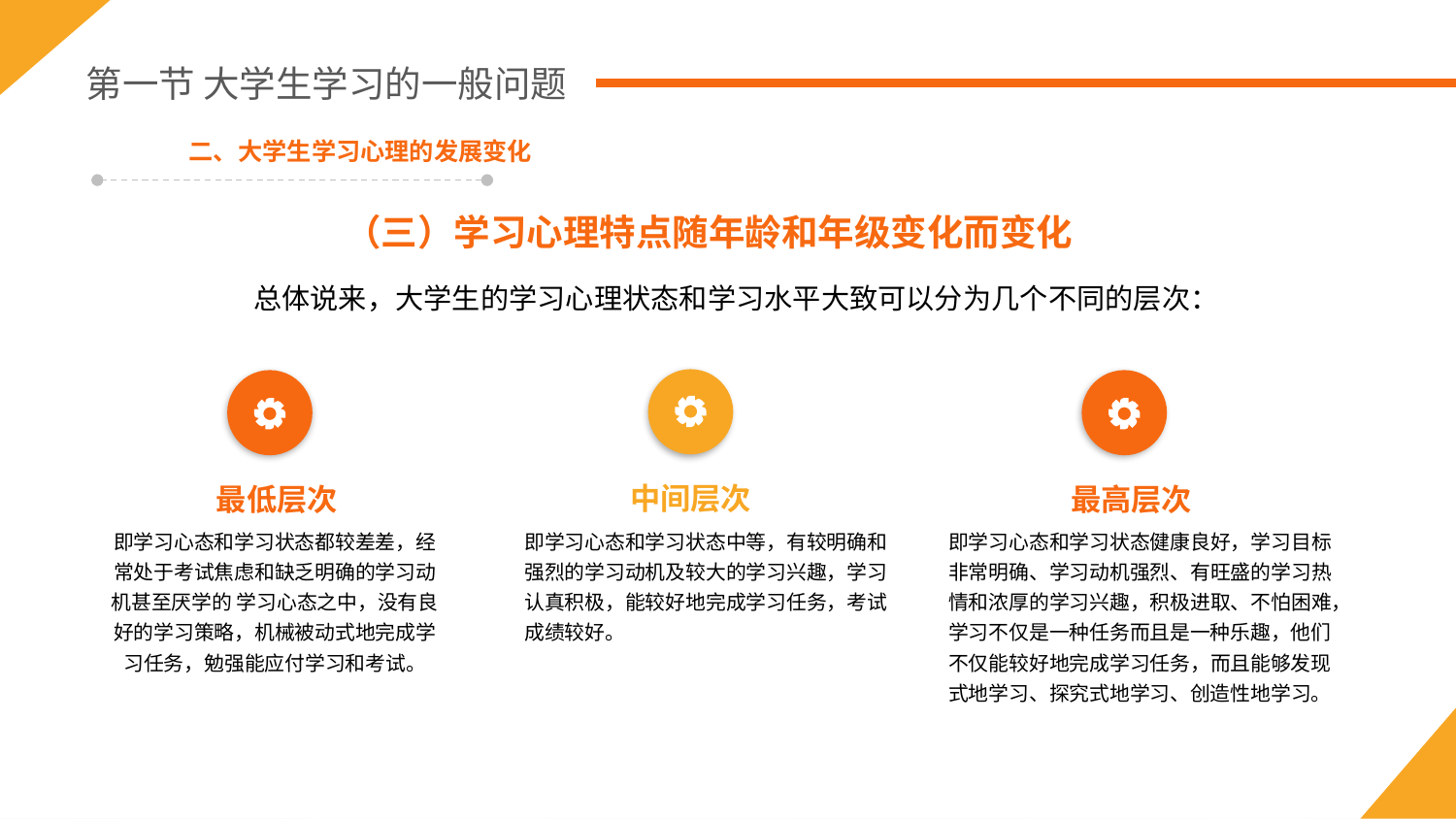

第一节 大学生学习的一般问题
二、大学生学习心理的发展变化
（三）学习心理特点随年龄和年级变化而变化
总体说来，大学生的学习心理状态和学习水平大致可以分为几个不同的层次：

中间层次
 最低层次
 最高层次
即学习心态和学习状态都较差差，经常处于考试焦虑和缺乏明确的学习动机甚至厌学的 学习心态之中，没有良好的学习策略，机械被动式地完成学习任务，勉强能应付学习和考试。
即学习心态和学习状态中等，有较明确和强烈的学习动机及较大的学习兴趣，学习认真积极，能较好地完成学习任务，考试成绩较好。
即学习心态和学习状态健康良好，学习目标非常明确、学习动机强烈、有旺盛的学习热情和浓厚的学习兴趣，积极进取、不怕困难，学习不仅是一种任务而且是一种乐趣，他们不仅能较好地完成学习任务，而且能够发现式地学习、探究式地学习、创造性地学习。